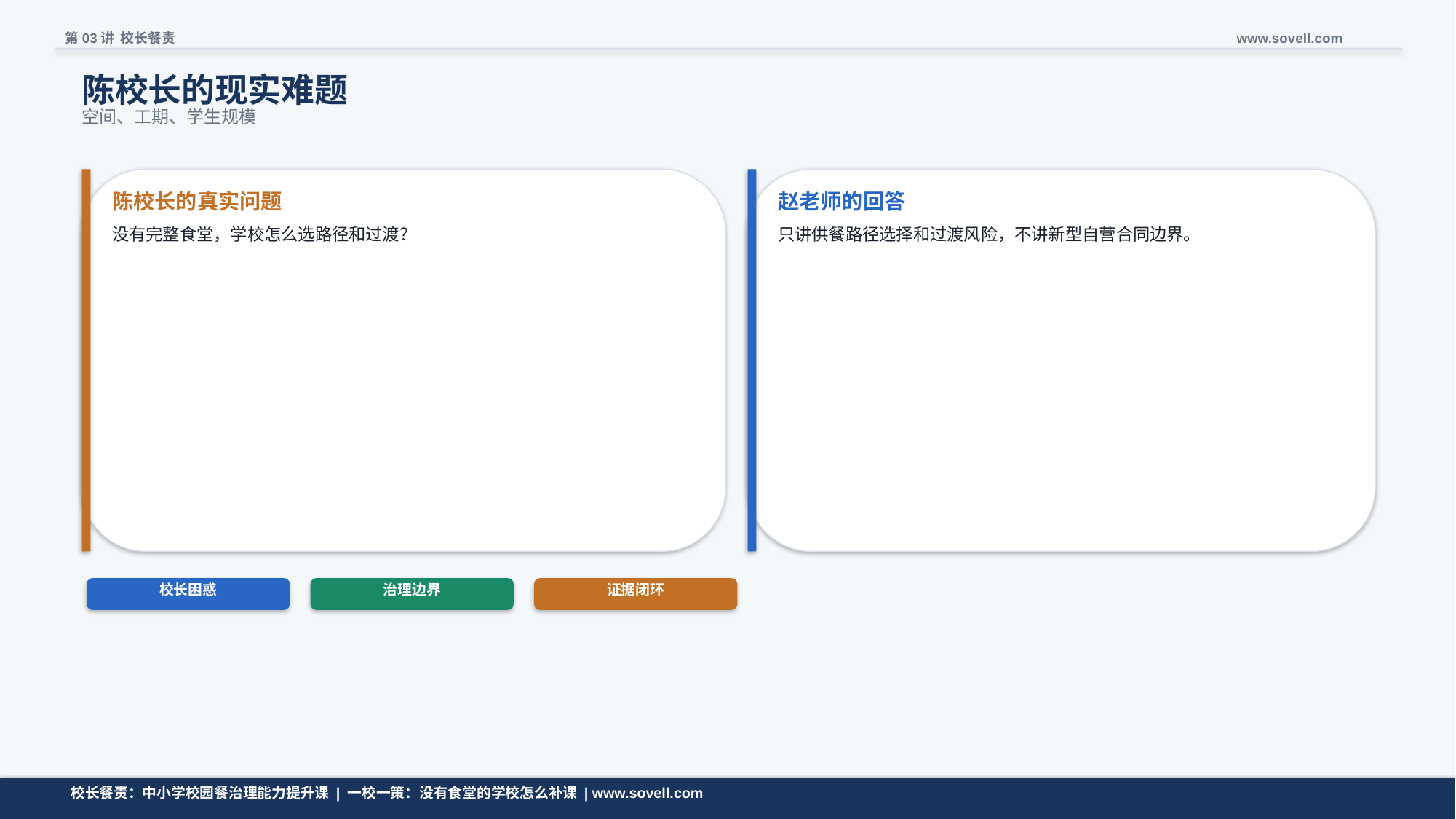

第03讲  校长餐责
www.sovell.com

陈校长的现实难题
空间、工期、学生规模

陈校长的真实问题
赵老师的回答
没有完整食堂，学校怎么选路径和过渡？
只讲供餐路径选择和过渡风险，不讲新型自营合同边界。

校长困惑
治理边界
证据闭环

问题先收窄，再进入模型。
校长餐责：中小学校园餐治理能力提升课 | 一校一策：没有食堂的学校怎么补课 | www.sovell.com